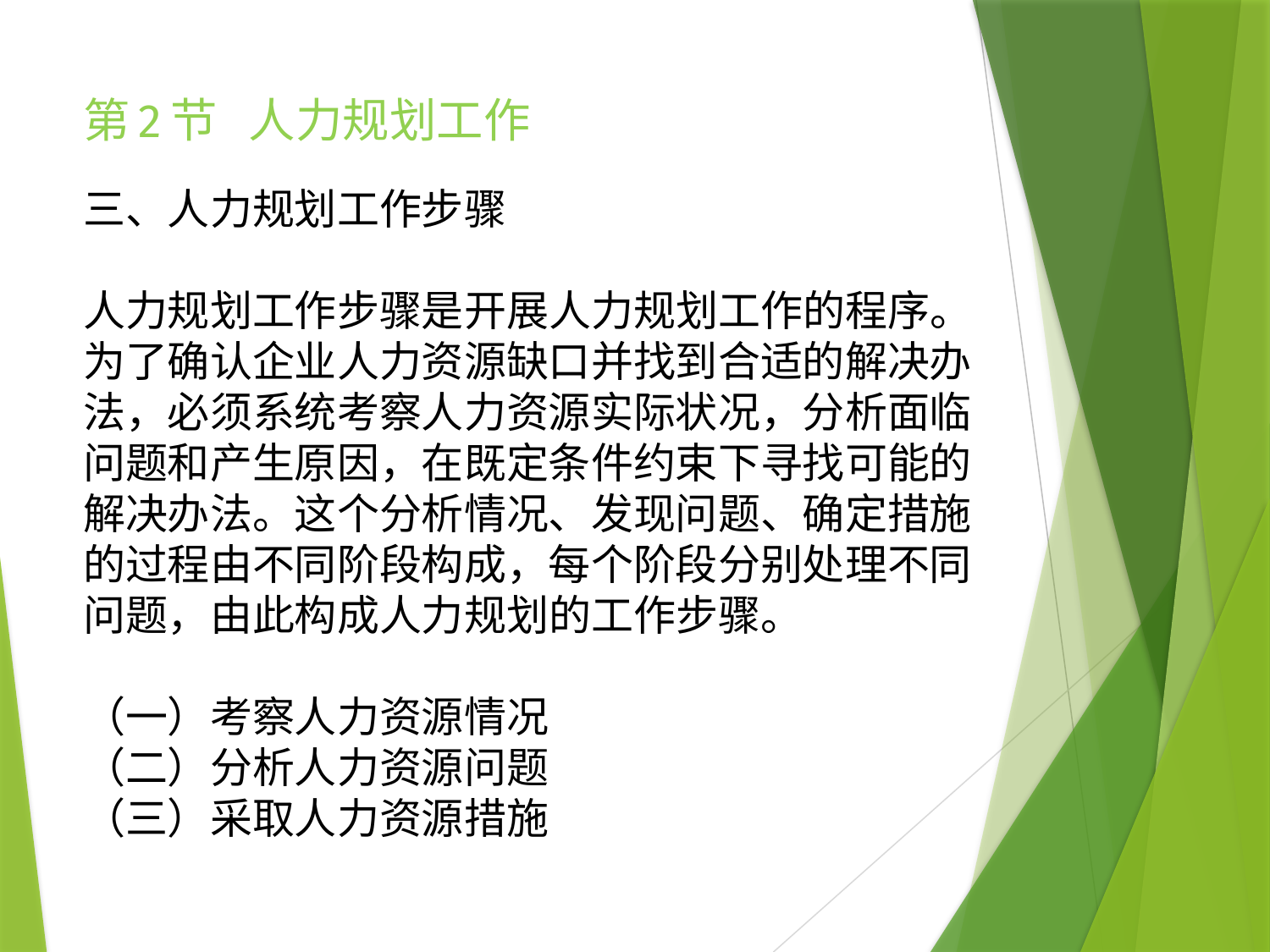

# 第2节   人力规划工作
三、人力规划工作步骤

人力规划工作步骤是开展人力规划工作的程序。为了确认企业人力资源缺口并找到合适的解决办法，必须系统考察人力资源实际状况，分析面临问题和产生原因，在既定条件约束下寻找可能的解决办法。这个分析情况、发现问题、确定措施的过程由不同阶段构成，每个阶段分别处理不同问题，由此构成人力规划的工作步骤。

（一）考察人力资源情况
（二）分析人力资源问题
（三）采取人力资源措施